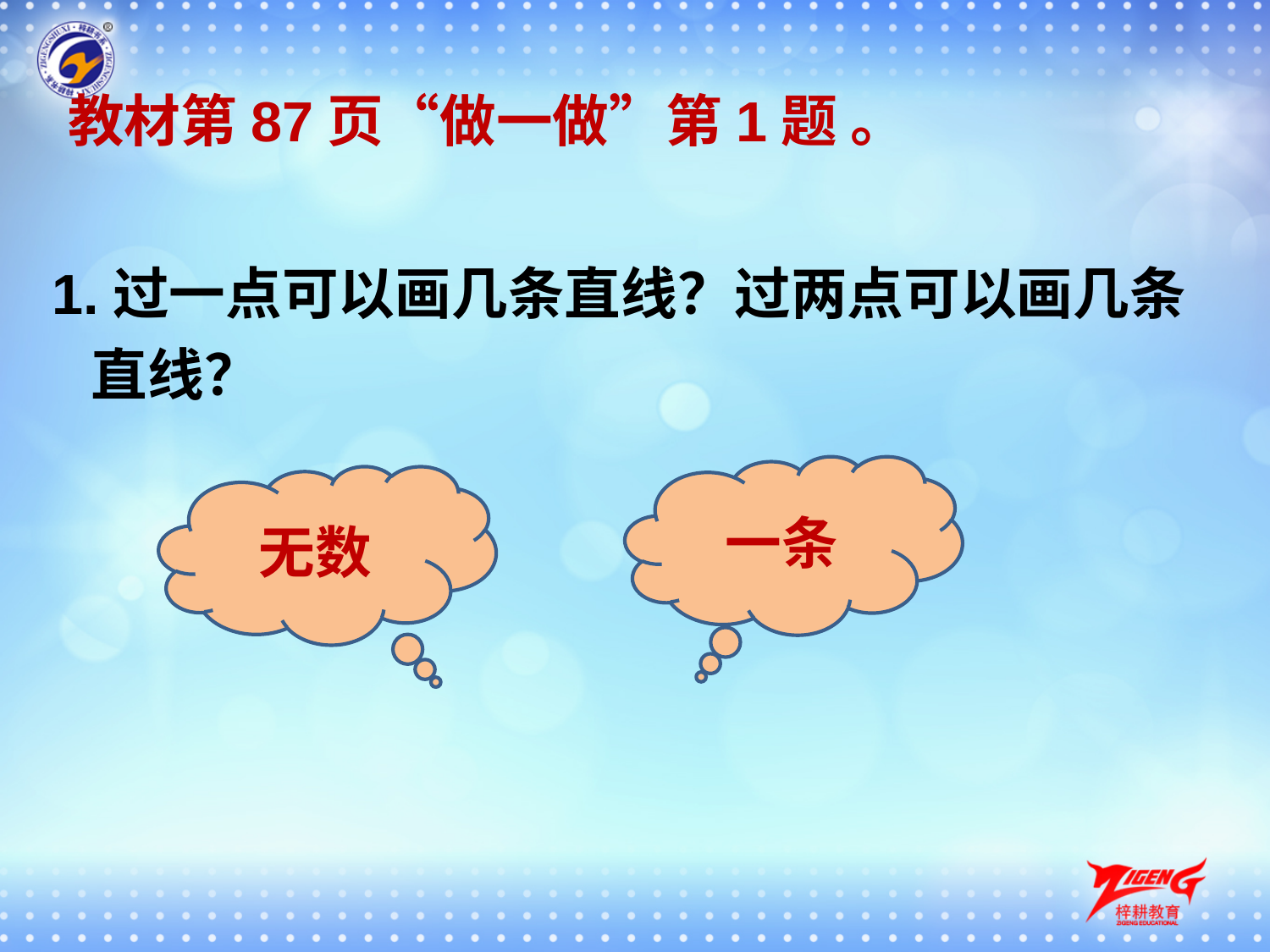

教材第87页“做一做”第1题 。
1.过一点可以画几条直线？过两点可以画几条
  直线？
一条
无数